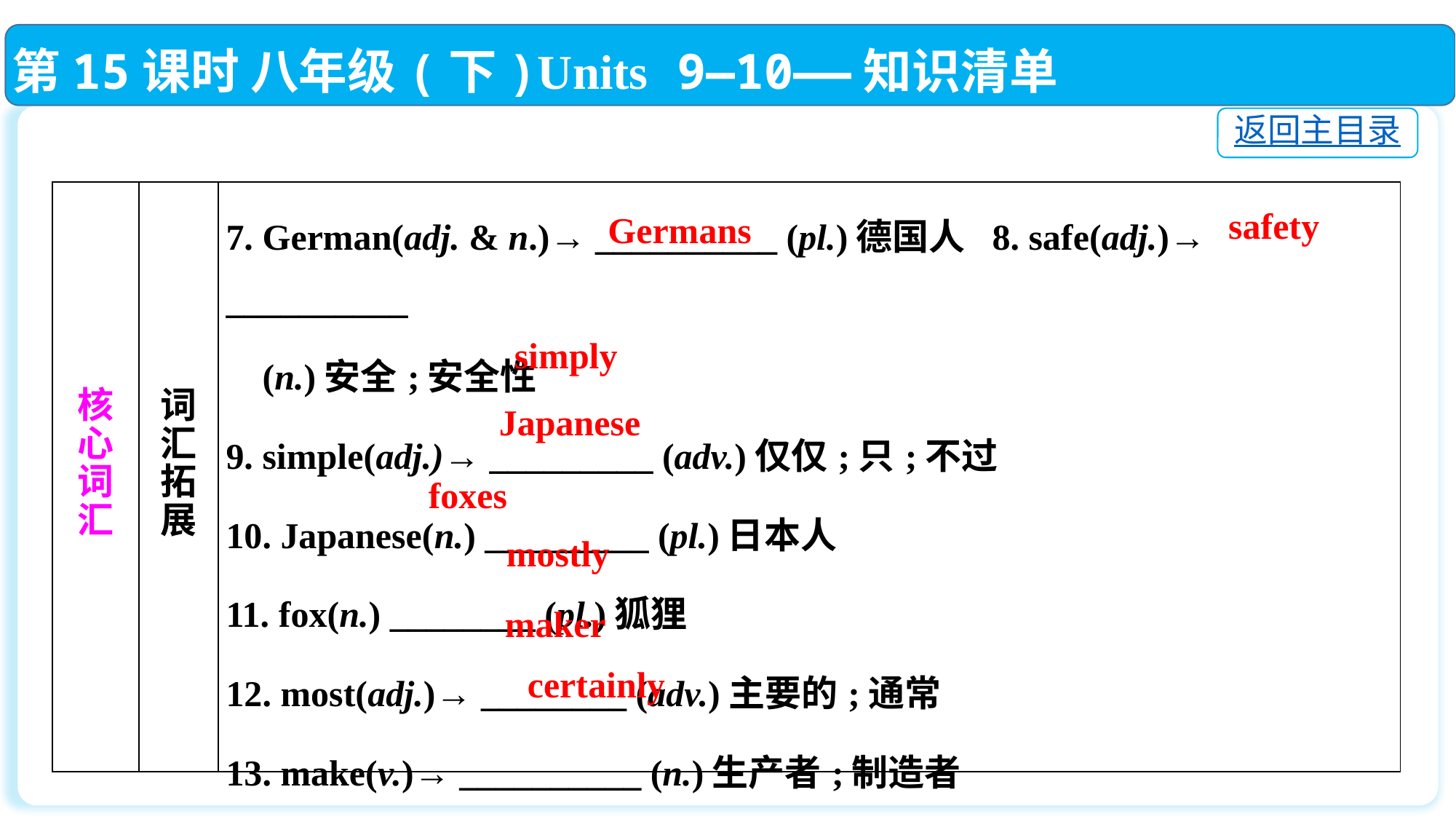

第15课时 八年级(下)Units 9—10——知识清单

返回主目录
| 核 心 词 汇 | 词 汇 拓 展 | 7. German(adj. & n.)→ \_\_\_\_\_\_\_\_\_\_ (pl.)德国人 8. safe(adj.)→ \_\_\_\_\_\_\_\_\_\_ (n.)安全;安全性 9. simple(adj.)→ \_\_\_\_\_\_\_\_\_ (adv.)仅仅;只;不过 10. Japanese(n.) \_\_\_\_\_\_\_\_\_ (pl.)日本人 11. fox(n.) \_\_\_\_\_\_\_\_ (pl.)狐狸 12. most(adj.)→ \_\_\_\_\_\_\_\_ (adv.)主要的;通常 13. make(v.)→ \_\_\_\_\_\_\_\_\_\_ (n.)生产者;制造者 14. certain(adj.)→ \_\_\_\_\_\_\_\_\_\_ (adv.)无疑;肯定;当然;行 |
| --- | --- | --- |
safety
Germans

 simply
Japanese
foxes
mostly
maker
certainly